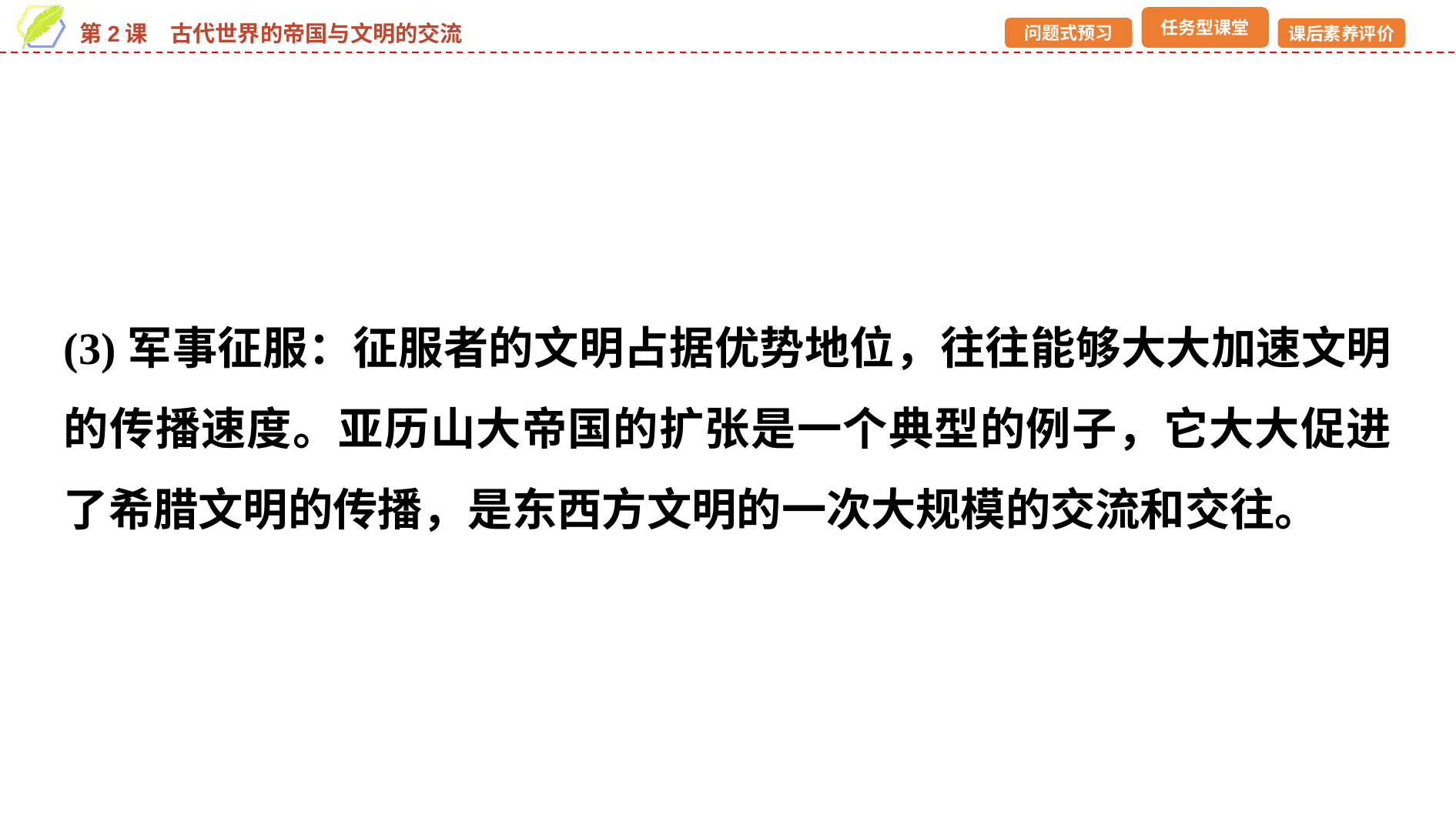

(3)军事征服：征服者的文明占据优势地位，往往能够大大加速文明的传播速度。亚历山大帝国的扩张是一个典型的例子，它大大促进了希腊文明的传播，是东西方文明的一次大规模的交流和交往。